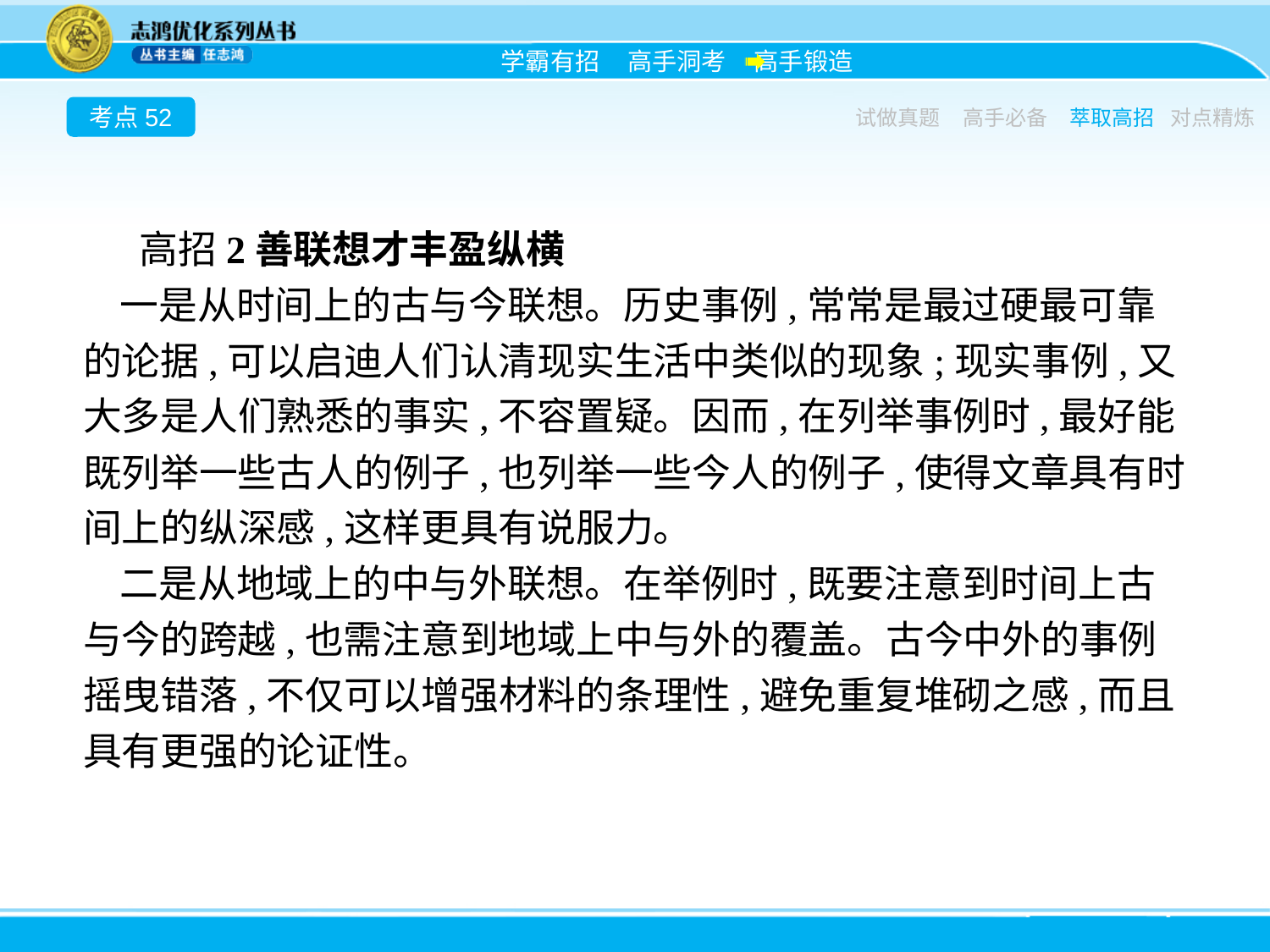

考点52
试做真题
高手必备
萃取高招
对点精炼
高招2善联想才丰盈纵横
一是从时间上的古与今联想。历史事例,常常是最过硬最可靠的论据,可以启迪人们认清现实生活中类似的现象;现实事例,又大多是人们熟悉的事实,不容置疑。因而,在列举事例时,最好能既列举一些古人的例子,也列举一些今人的例子,使得文章具有时间上的纵深感,这样更具有说服力。
二是从地域上的中与外联想。在举例时,既要注意到时间上古与今的跨越,也需注意到地域上中与外的覆盖。古今中外的事例摇曳错落,不仅可以增强材料的条理性,避免重复堆砌之感,而且具有更强的论证性。